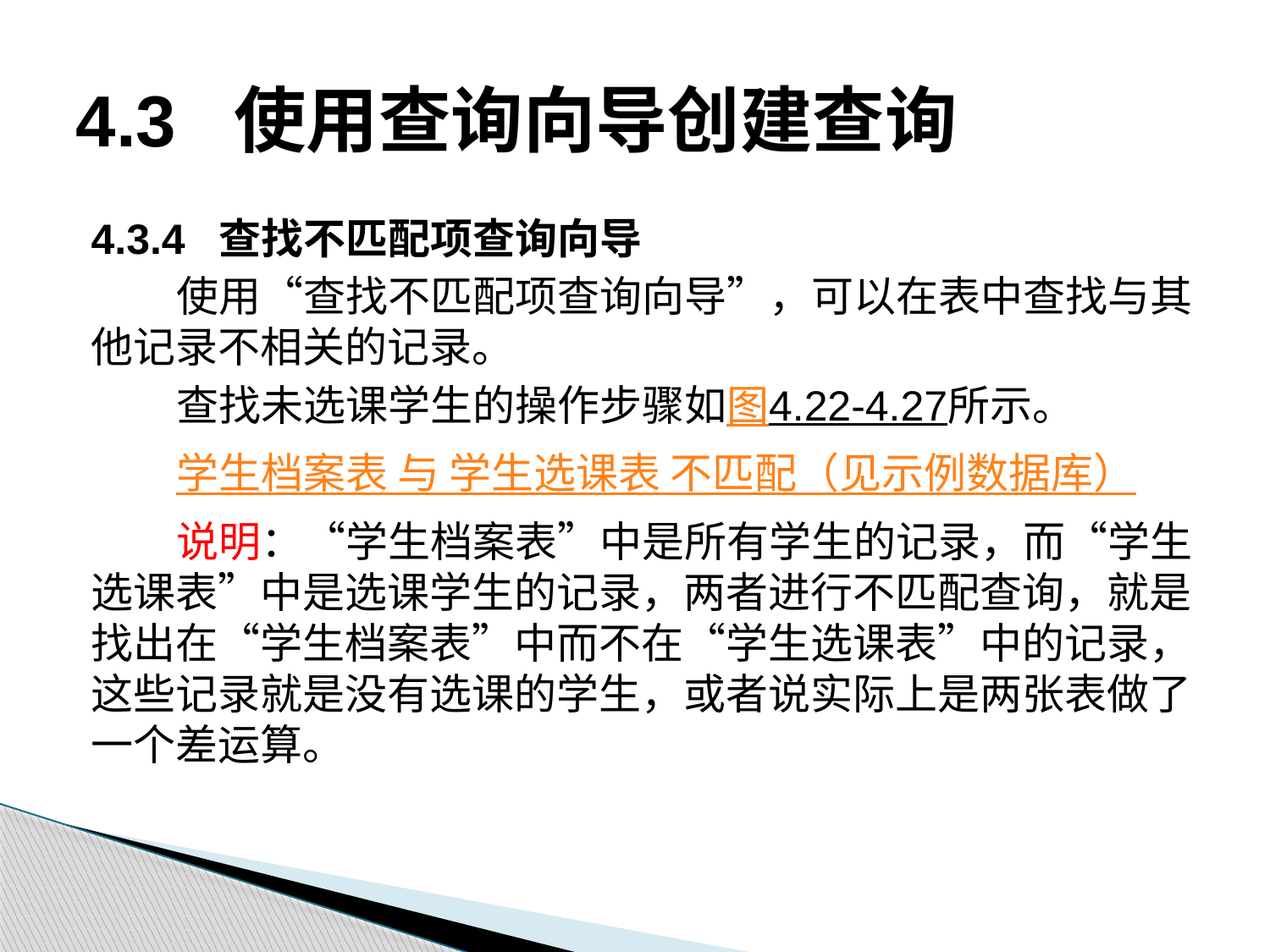

# 4.3  使用查询向导创建查询
4.3.4  查找不匹配项查询向导
使用“查找不匹配项查询向导”，可以在表中查找与其他记录不相关的记录。
查找未选课学生的操作步骤如图4.22-4.27所示。
学生档案表 与 学生选课表 不匹配（见示例数据库）
说明：“学生档案表”中是所有学生的记录，而“学生选课表”中是选课学生的记录，两者进行不匹配查询，就是找出在“学生档案表”中而不在“学生选课表”中的记录，这些记录就是没有选课的学生，或者说实际上是两张表做了一个差运算。